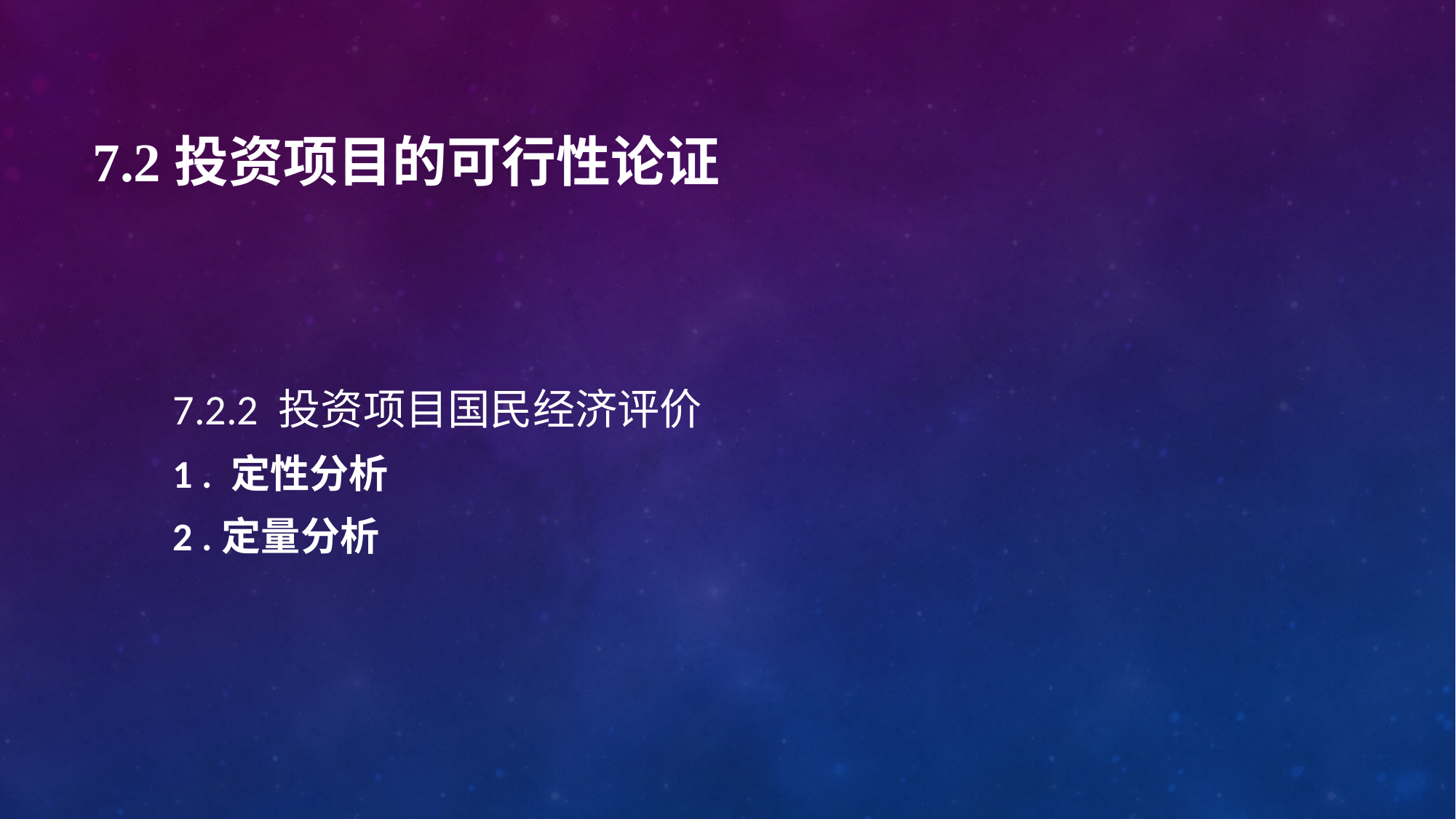

# 7.2投资项目的可行性论证
7.2.2 投资项目国民经济评价
1 . 定性分析
2 .定量分析